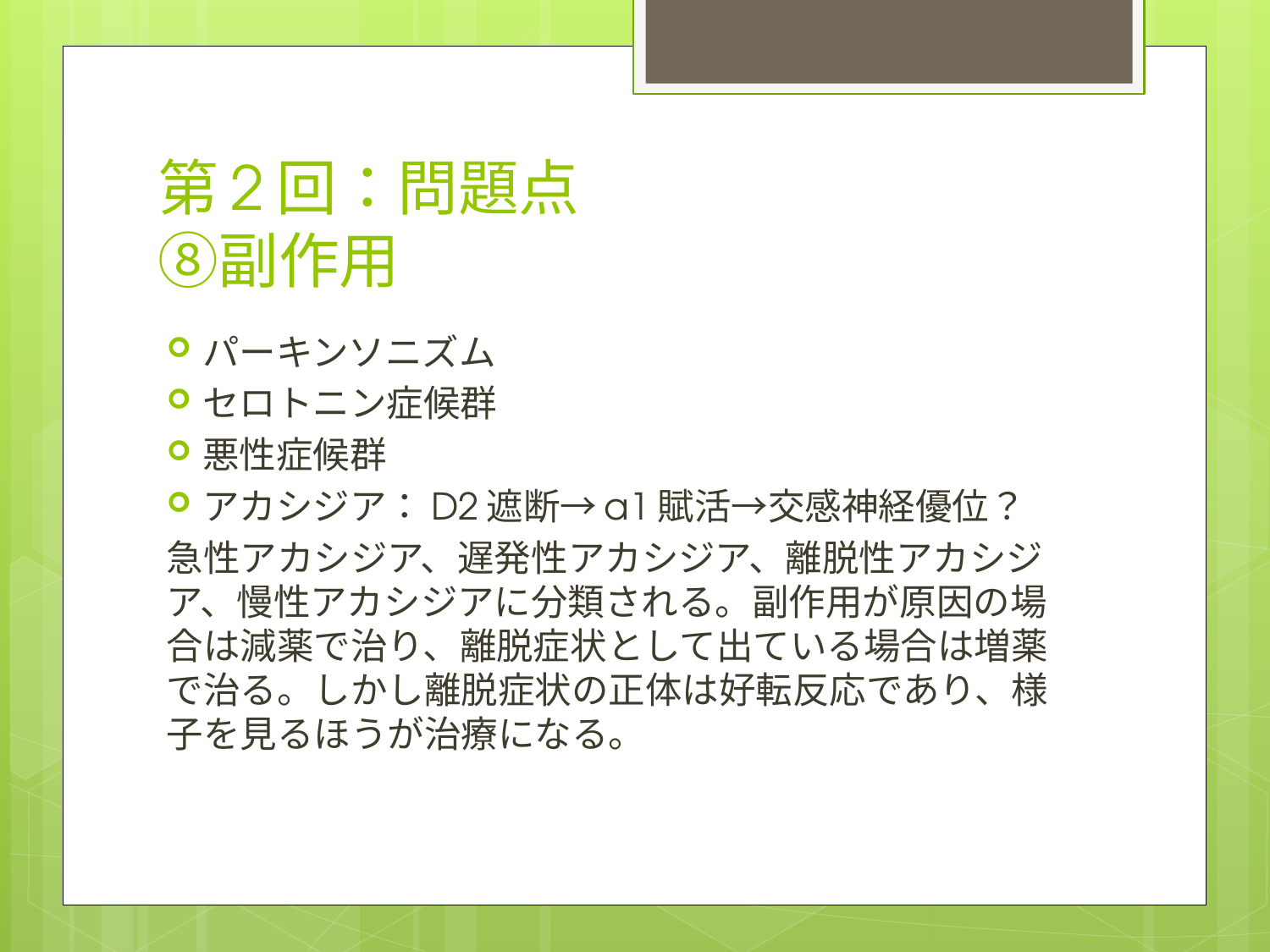

# 第2回：問題点 ⑧副作用
パーキンソニズム
セロトニン症候群
悪性症候群
アカシジア：D2遮断→a1賦活→交感神経優位？
急性アカシジア、遅発性アカシジア、離脱性アカシジア、慢性アカシジアに分類される。副作用が原因の場合は減薬で治り、離脱症状として出ている場合は増薬で治る。しかし離脱症状の正体は好転反応であり、様子を見るほうが治療になる。